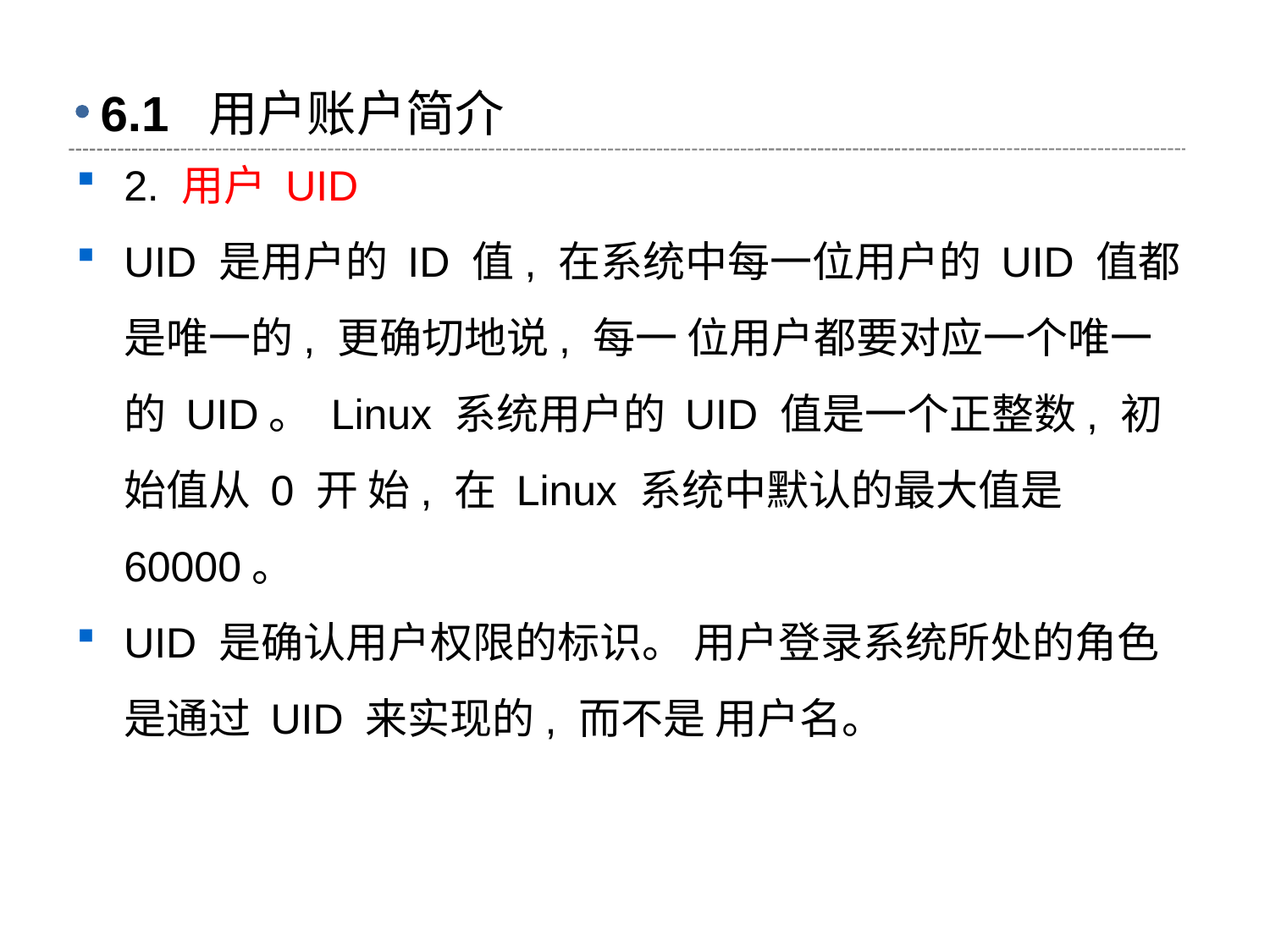

# 6.1  用户账户简介
2. 用户 UID
UID 是用户的 ID 值, 在系统中每一位用户的 UID 值都是唯一的, 更确切地说, 每一 位用户都要对应一个唯一的 UID。 Linux 系统用户的 UID 值是一个正整数, 初始值从 0 开 始, 在 Linux 系统中默认的最大值是 60000。
UID 是确认用户权限的标识。 用户登录系统所处的角色是通过 UID 来实现的, 而不是 用户名。